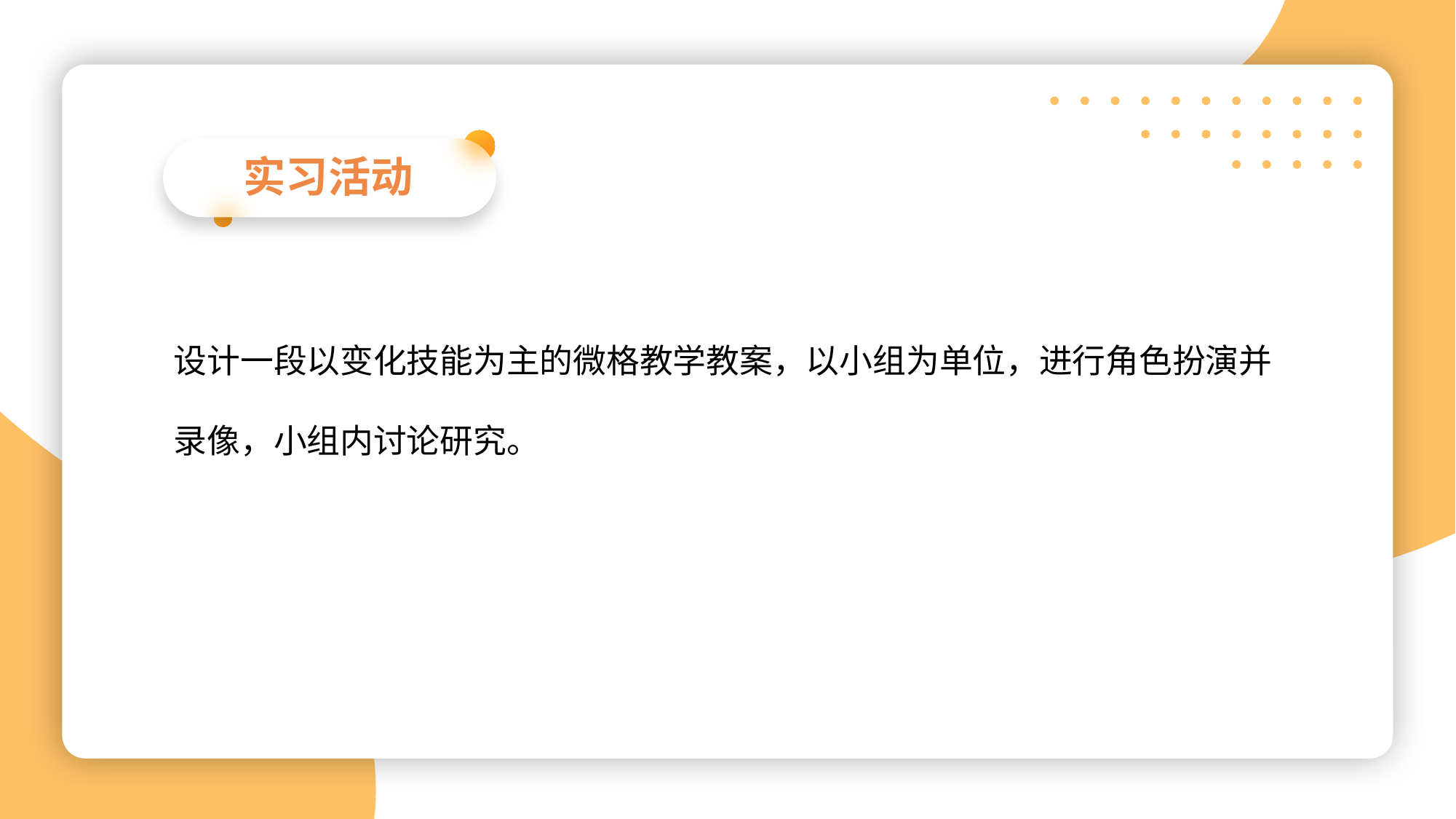

实习活动
设计一段以变化技能为主的微格教学教案，以小组为单位，进行角色扮演并录像，小组内讨论研究。